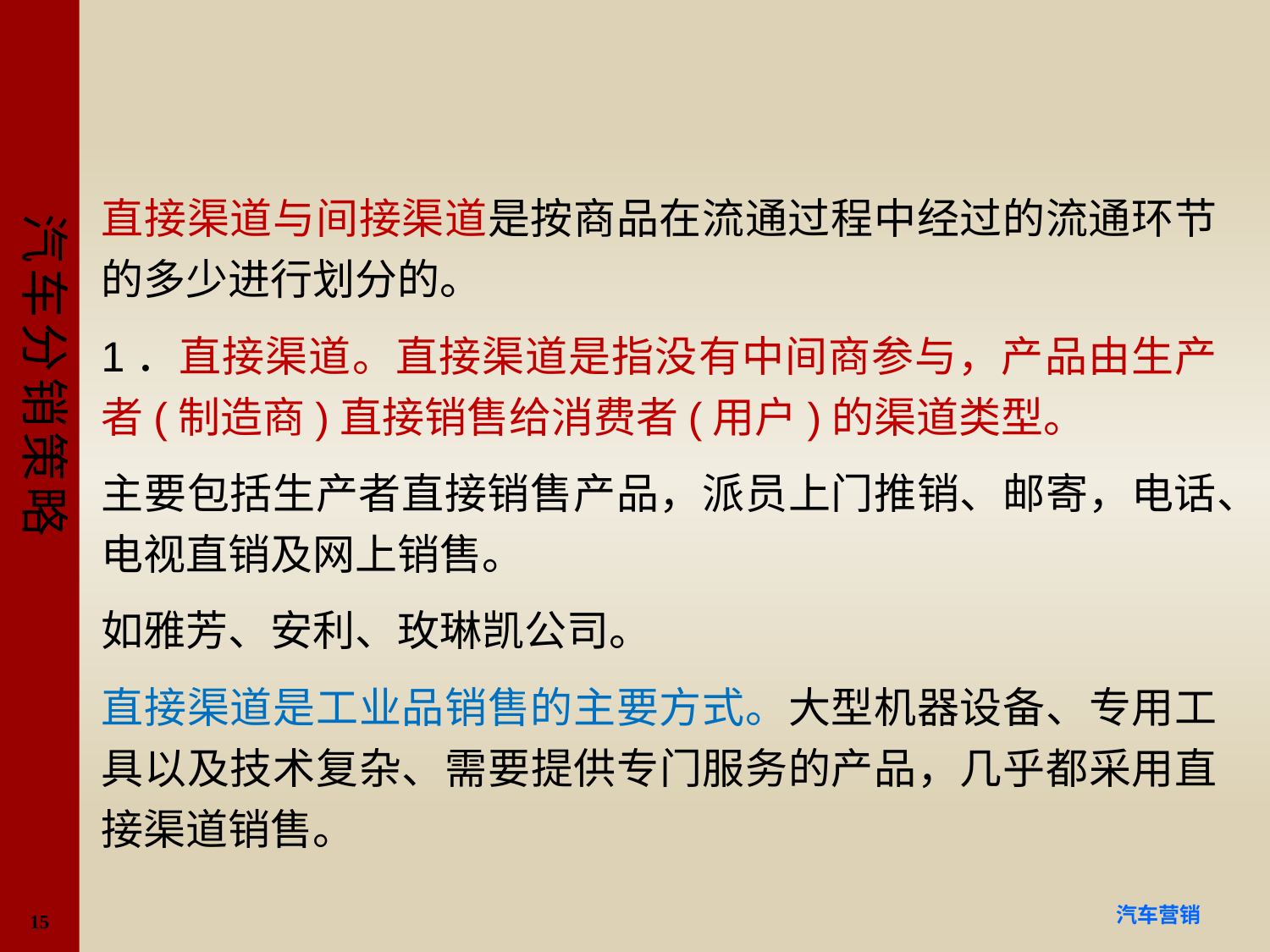

#
直接渠道与间接渠道是按商品在流通过程中经过的流通环节的多少进行划分的。
1．直接渠道。直接渠道是指没有中间商参与，产品由生产者(制造商)直接销售给消费者(用户)的渠道类型。
主要包括生产者直接销售产品，派员上门推销、邮寄，电话、电视直销及网上销售。
如雅芳、安利、玫琳凯公司。
直接渠道是工业品销售的主要方式。大型机器设备、专用工具以及技术复杂、需要提供专门服务的产品，几乎都采用直接渠道销售。

15